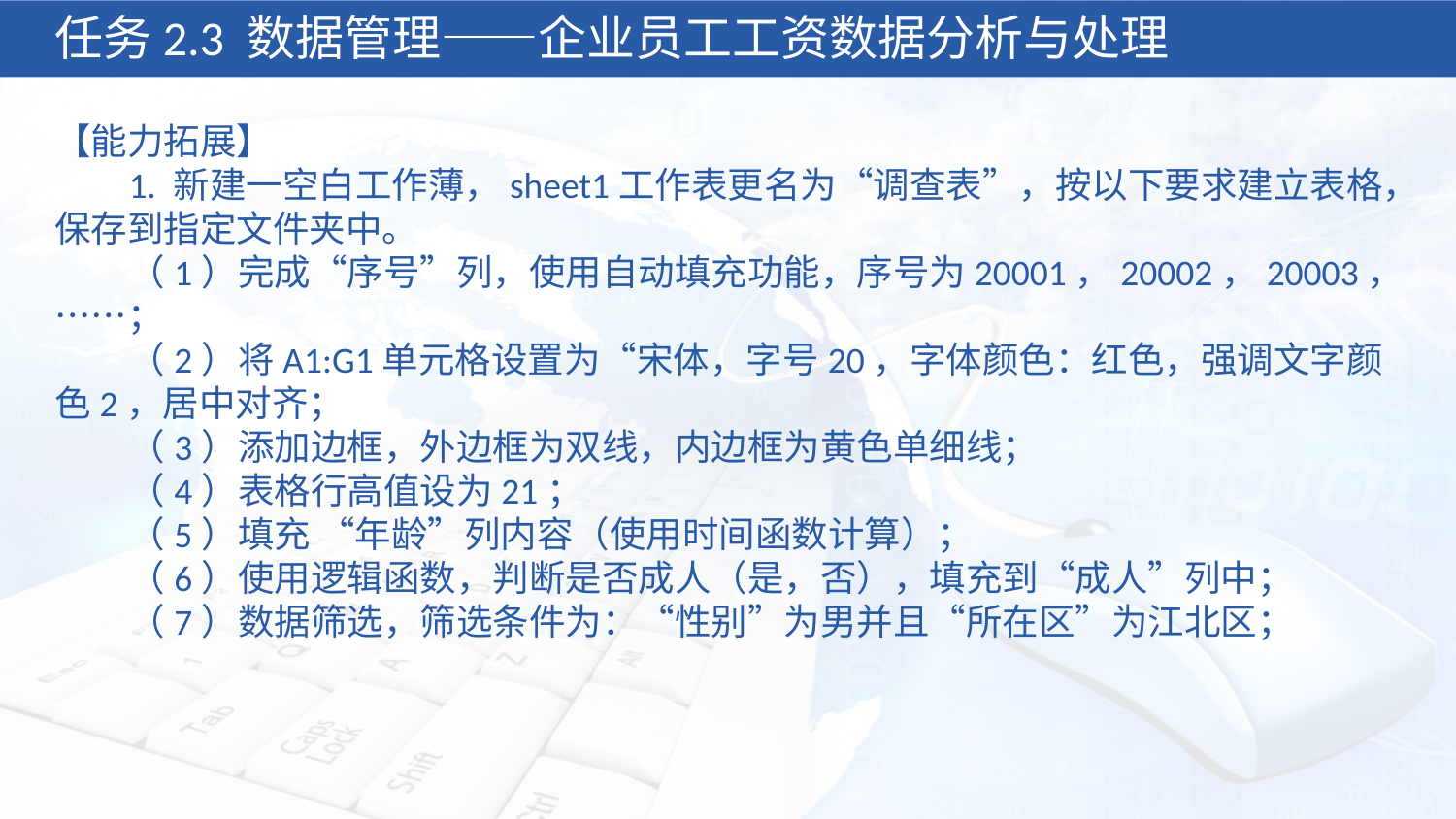

任务2.3 数据管理——企业员工工资数据分析与处理
【能力拓展】
         1. 新建一空白工作薄，sheet1工作表更名为“调查表”，按以下要求建立表格，保存到指定文件夹中。
        （1）完成“序号”列，使用自动填充功能，序号为20001，20002，20003，……；
        （2）将A1:G1单元格设置为“宋体，字号20，字体颜色：红色，强调文字颜色2，居中对齐；
        （3）添加边框，外边框为双线，内边框为黄色单细线；
        （4）表格行高值设为21；
        （5）填充 “年龄”列内容（使用时间函数计算）；
        （6）使用逻辑函数，判断是否成人（是，否），填充到“成人”列中；
        （7）数据筛选，筛选条件为：“性别”为男并且“所在区”为江北区；